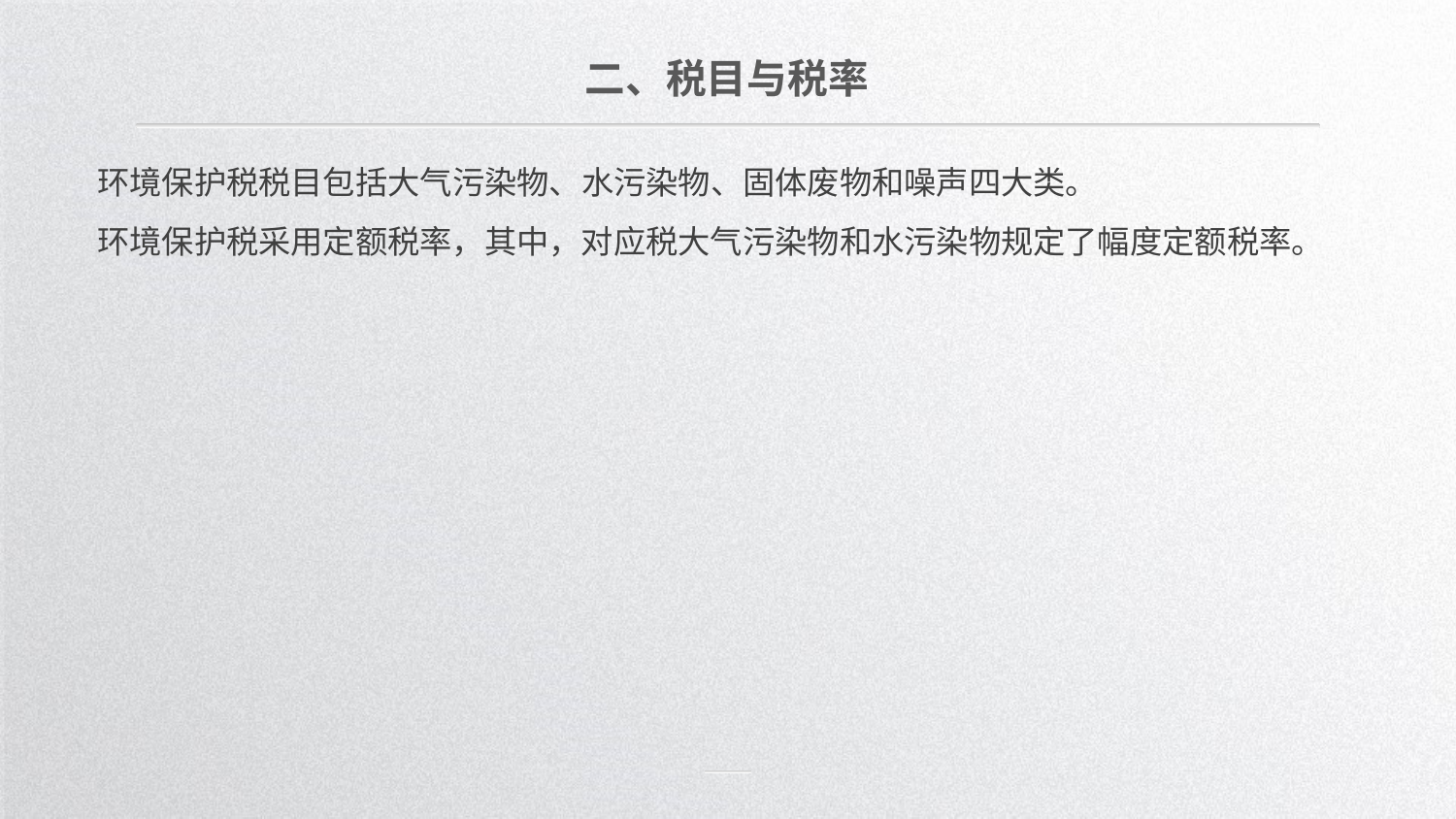

二、税目与税率
环境保护税税目包括大气污染物、水污染物、固体废物和噪声四大类。
环境保护税采用定额税率，其中，对应税大气污染物和水污染物规定了幅度定额税率。